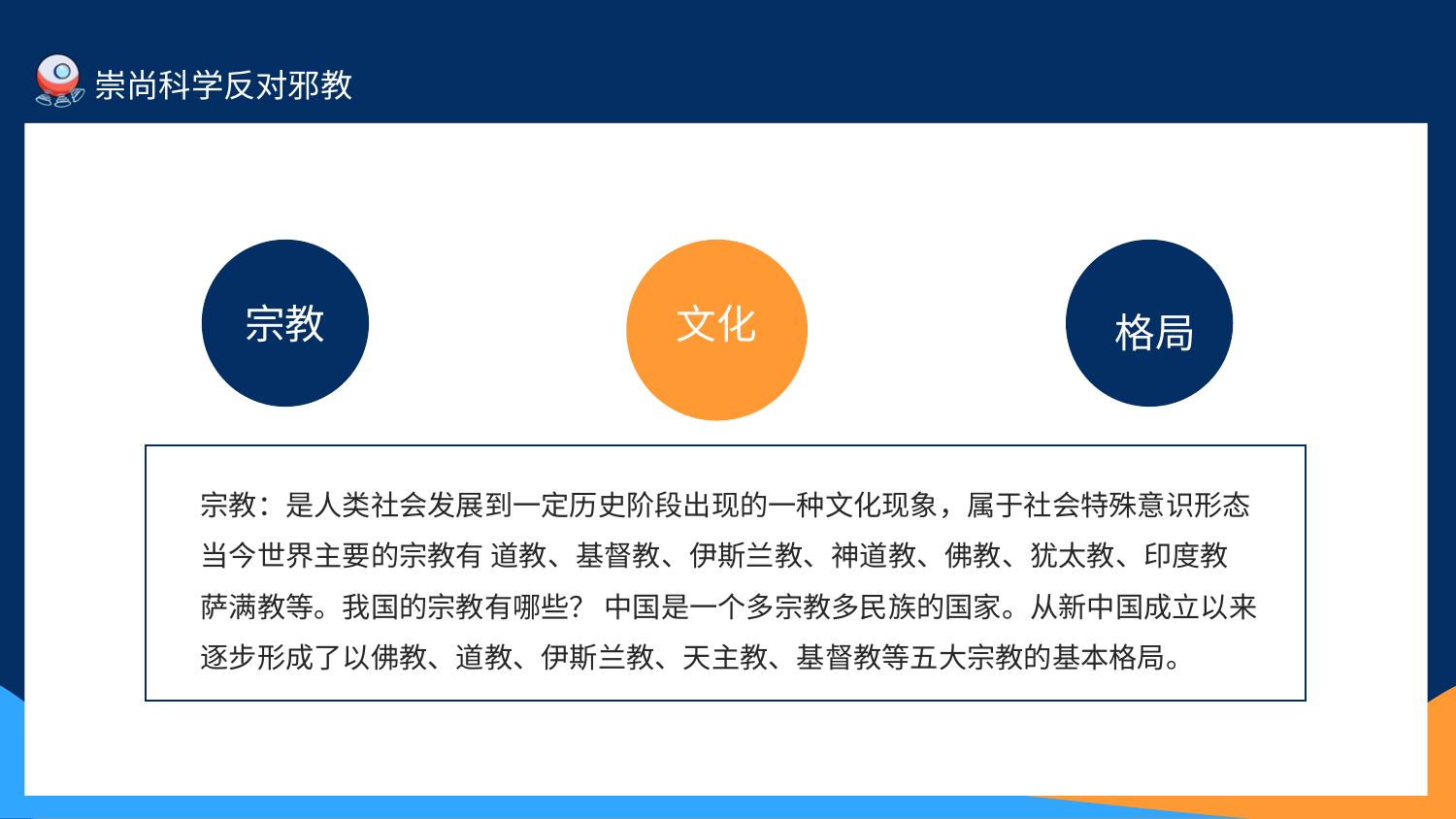

宗教

格局

文化

宗教：是人类社会发展到一定历史阶段出现的一种文化现象，属于社会特殊意识形态当今世界主要的宗教有 道教、基督教、伊斯兰教、神道教、佛教、犹太教、印度教
萨满教等。我国的宗教有哪些？ 中国是一个多宗教多民族的国家。从新中国成立以来逐步形成了以佛教、道教、伊斯兰教、天主教、基督教等五大宗教的基本格局。